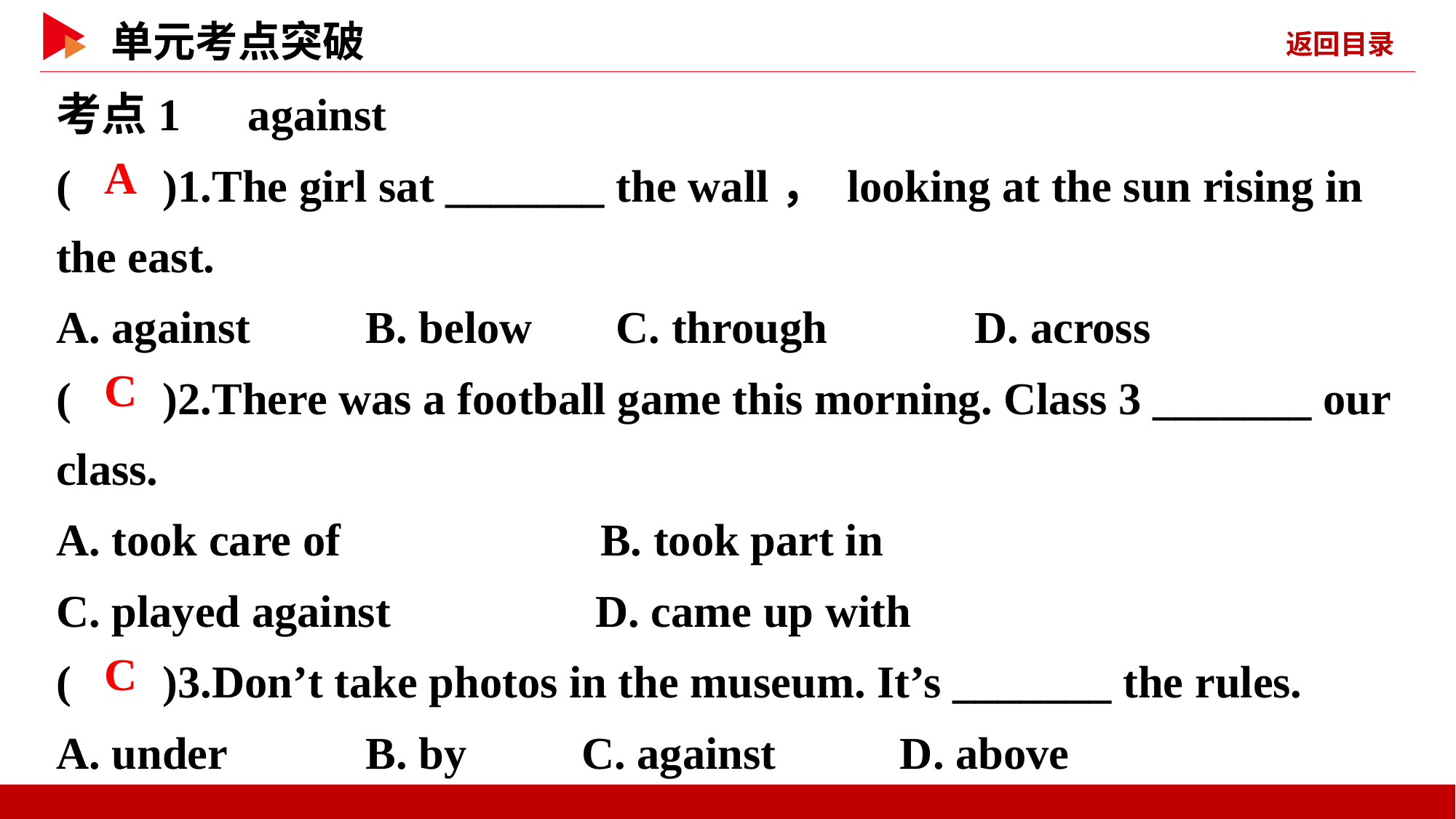

考点1　against
(        )1.The girl sat _______ the wall， looking at the sun rising in the east.
A. against	        B. below        C. through	    D. across
(        )2.There was a football game this morning. Class 3 _______ our class.
A. took care of	                   B. took part in
C. played against	         D. came up with
(        )3.Don’t take photos in the museum. It’s _______ the rules.
A. under	        B. by           C. against	       D. above
   A
   C
   C